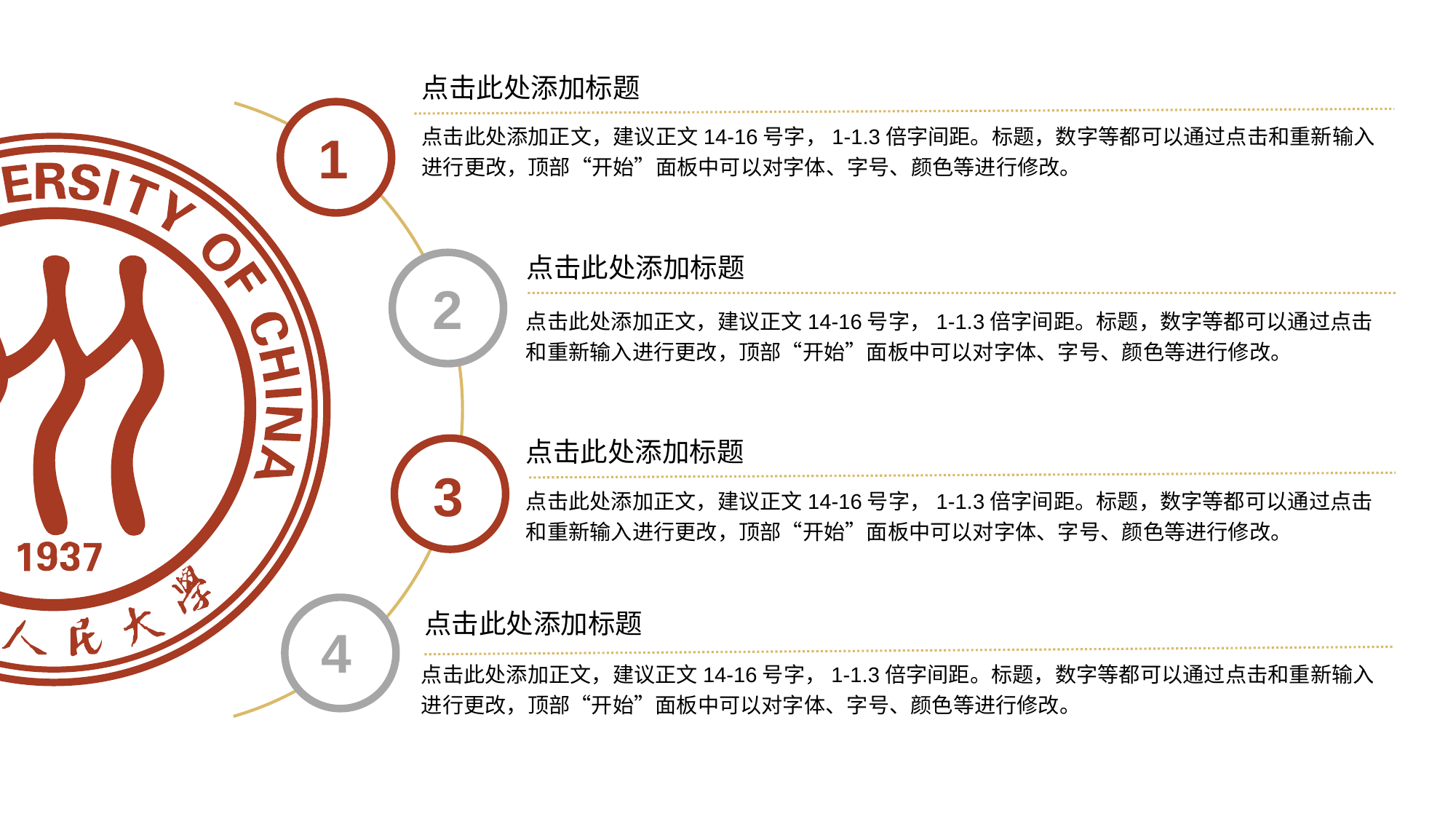

点击此处添加标题

点击此处添加正文，建议正文14-16号字，1-1.3倍字间距。标题，数字等都可以通过点击和重新输入进行更改，顶部“开始”面板中可以对字体、字号、颜色等进行修改。
1

点击此处添加标题

2
点击此处添加正文，建议正文14-16号字，1-1.3倍字间距。标题，数字等都可以通过点击和重新输入进行更改，顶部“开始”面板中可以对字体、字号、颜色等进行修改。
点击此处添加标题

3
点击此处添加正文，建议正文14-16号字，1-1.3倍字间距。标题，数字等都可以通过点击和重新输入进行更改，顶部“开始”面板中可以对字体、字号、颜色等进行修改。

点击此处添加标题
4
点击此处添加正文，建议正文14-16号字，1-1.3倍字间距。标题，数字等都可以通过点击和重新输入进行更改，顶部“开始”面板中可以对字体、字号、颜色等进行修改。